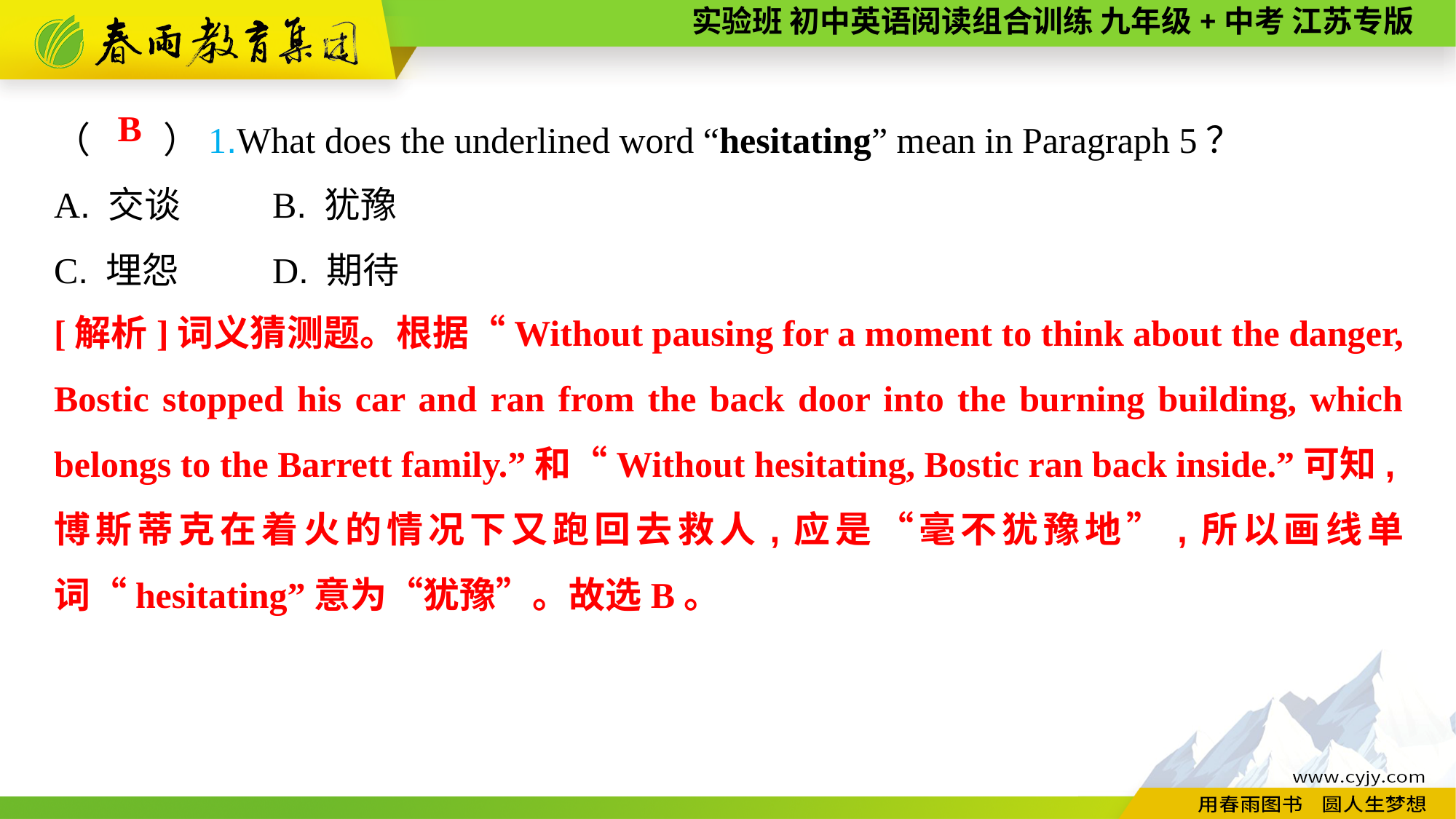

（　　）1.What does the underlined word “hesitating” mean in Paragraph 5？
A. 交谈	B. 犹豫
C. 埋怨	D. 期待
B
[解析]词义猜测题。根据“Without pausing for a moment to think about the danger, Bostic stopped his car and ran from the back door into the burning building, which belongs to the Barrett family.”和“Without hesitating, Bostic ran back inside.”可知,博斯蒂克在着火的情况下又跑回去救人,应是“毫不犹豫地”,所以画线单词“hesitating”意为“犹豫”。故选B。